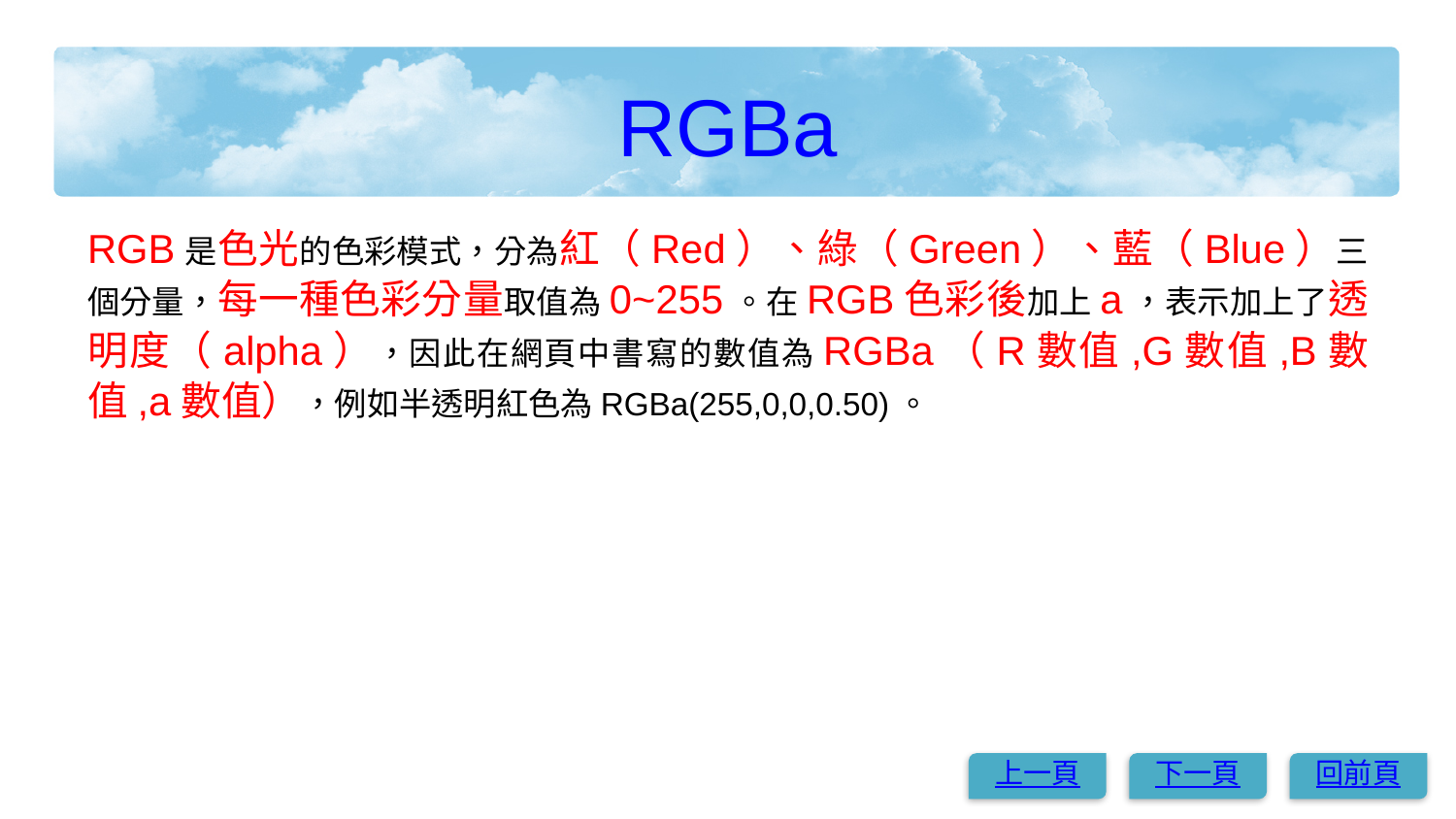

# RGBa
RGB是色光的色彩模式，分為紅（Red）、綠（Green）、藍（Blue）三個分量，每一種色彩分量取值為0~255。在RGB色彩後加上a，表示加上了透明度（alpha），因此在網頁中書寫的數值為RGBa（R數值,G數值,B數值,a數值），例如半透明紅色為RGBa(255,0,0,0.50)。
上一頁
下一頁
回前頁